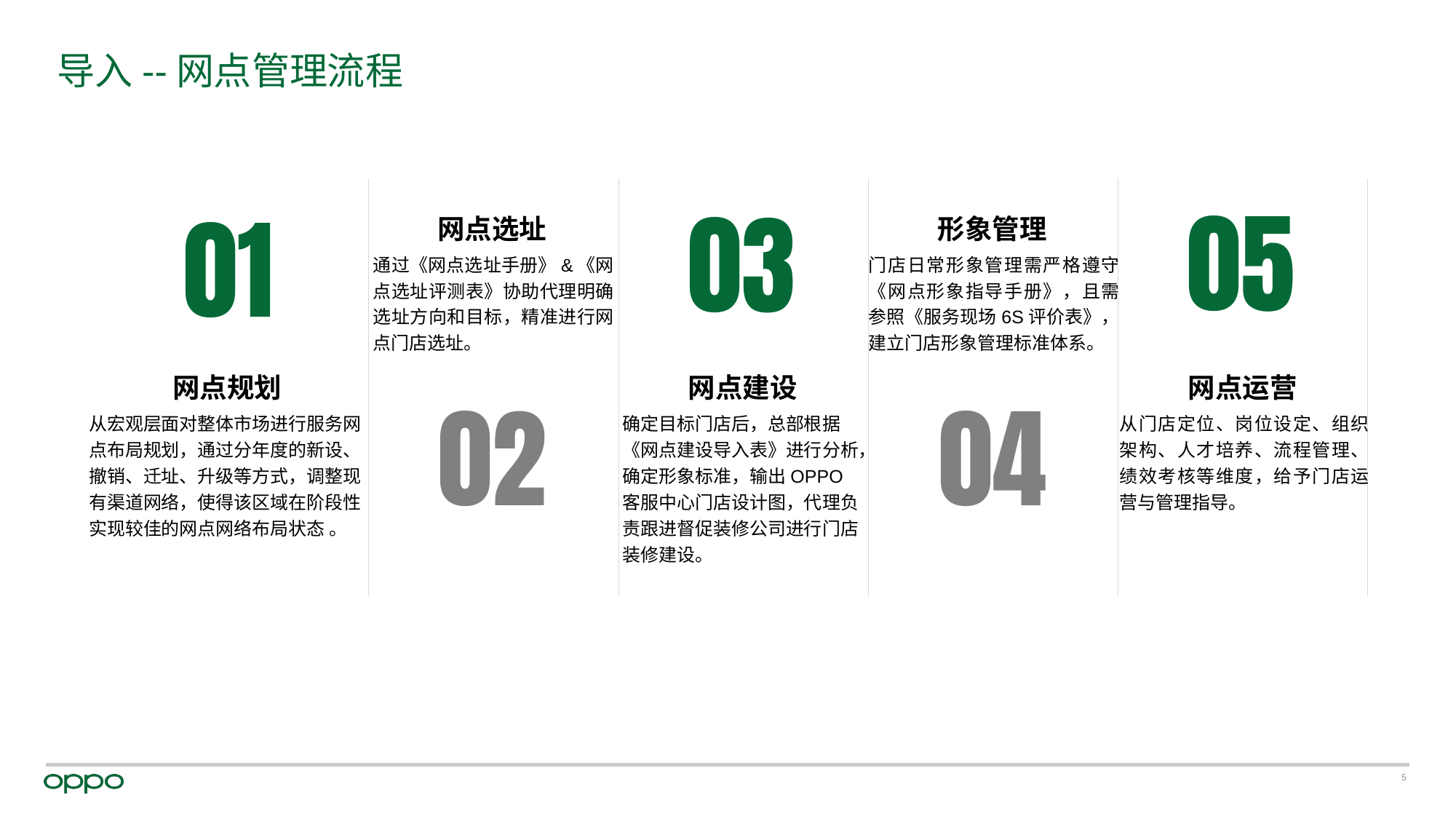

# 导入--网点管理流程
05
网点运营
从门店定位、岗位设定、组织架构、人才培养、流程管理、绩效考核等维度，给予门店运营与管理指导。
03
网点建设
确定目标门店后，总部根据《网点建设导入表》进行分析，确定形象标准，输出OPPO客服中心门店设计图，代理负责跟进督促装修公司进行门店装修建设。
01
网点规划
从宏观层面对整体市场进行服务网点布局规划，通过分年度的新设、撤销、迁址、升级等方式，调整现有渠道网络，使得该区域在阶段性实现较佳的网点网络布局状态 。

网点选址
通过《网点选址手册》&《网点选址评测表》协助代理明确选址方向和目标，精准进行网点门店选址。
02
形象管理
门店日常形象管理需严格遵守《网点形象指导手册》，且需参照《服务现场6S评价表》，建立门店形象管理标准体系。
04